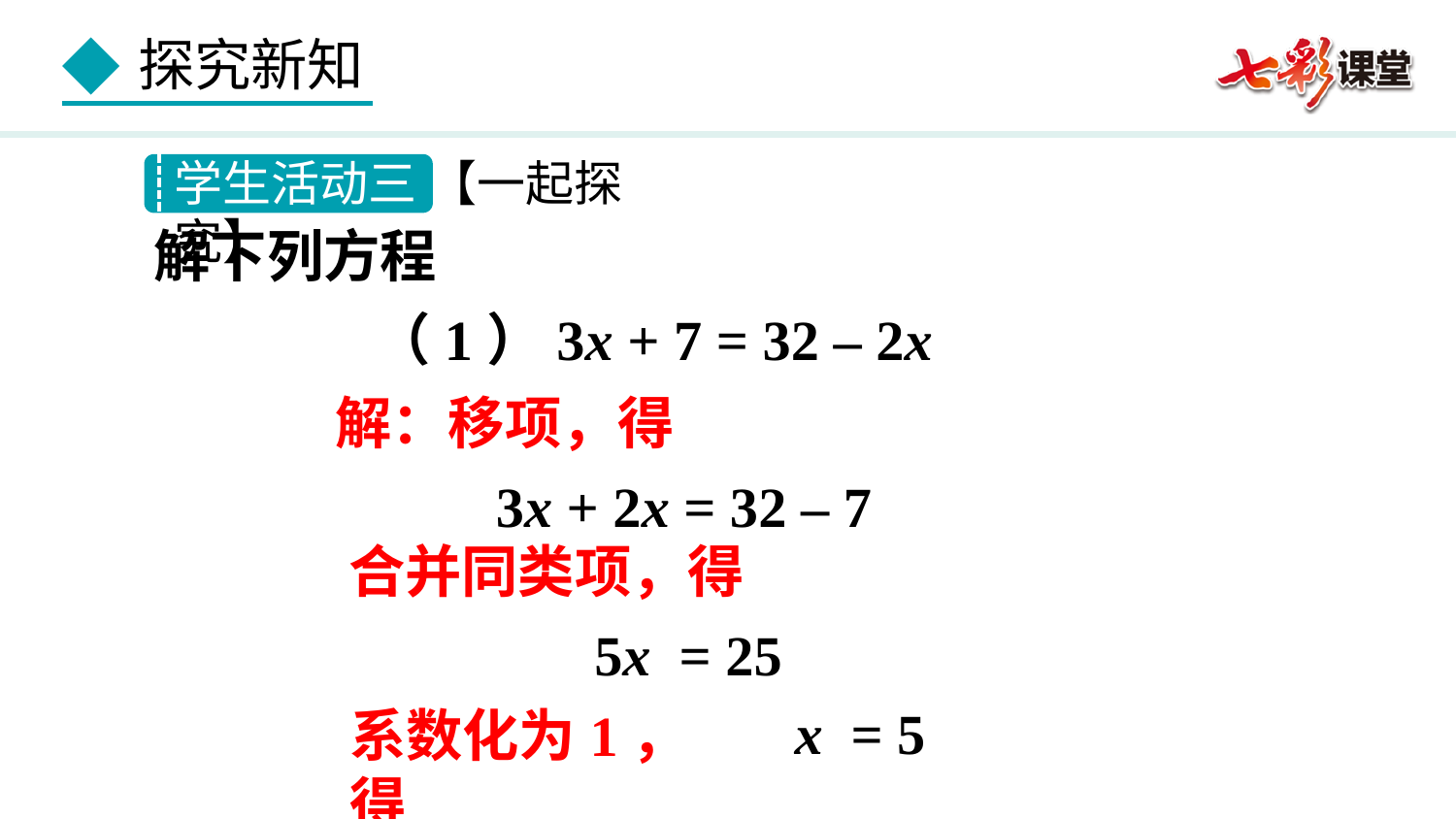

学生活动三 【一起探究】

解下列方程
（1）3x + 7 = 32 – 2x
解：移项，得
3x + 2x = 32 – 7
合并同类项，得
5x  = 25
x  = 5
系数化为1，得